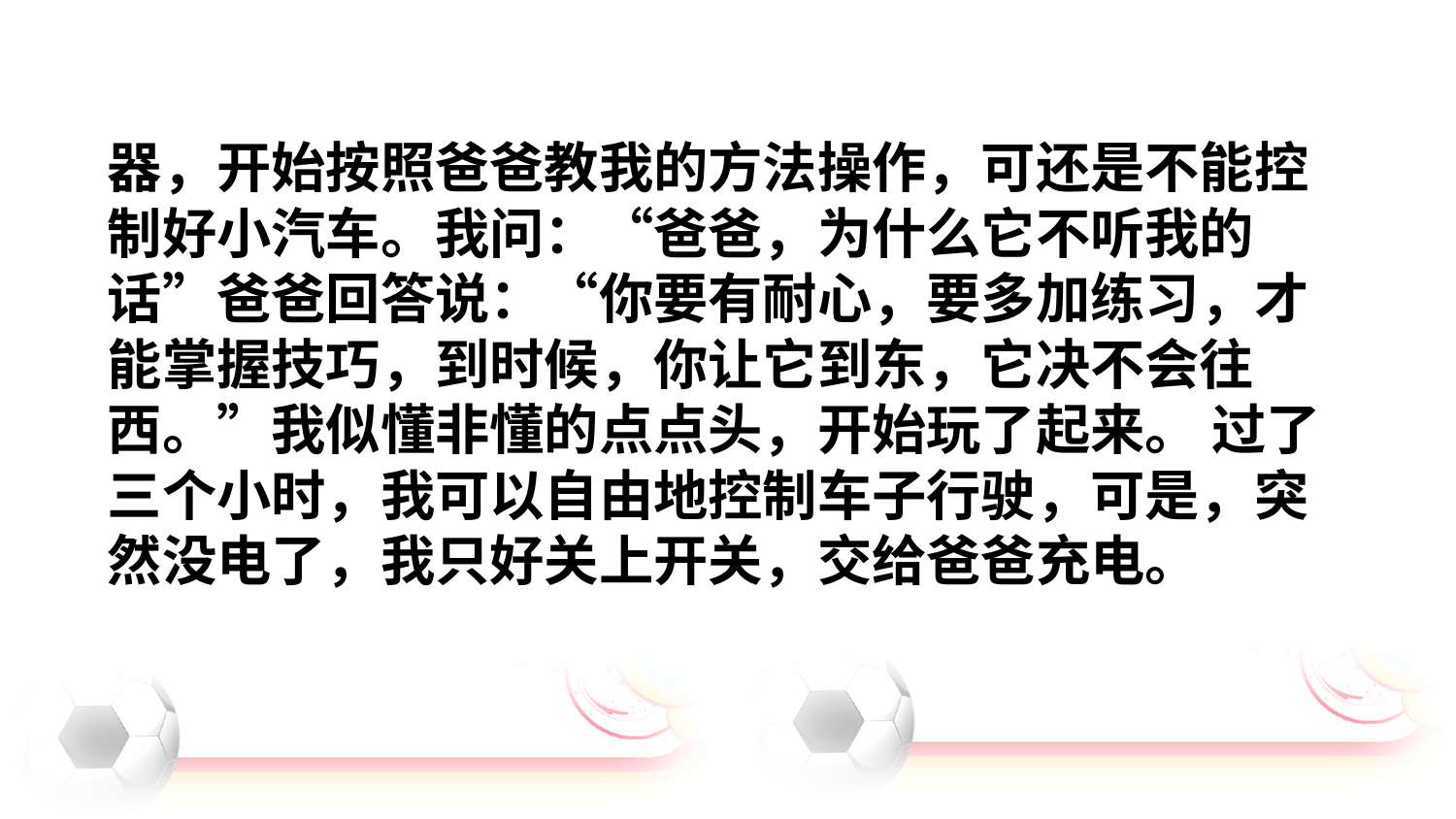

器，开始按照爸爸教我的方法操作，可还是不能控制好小汽车。我问：“爸爸，为什么它不听我的话”爸爸回答说：“你要有耐心，要多加练习，才能掌握技巧，到时候，你让它到东，它决不会往西。”我似懂非懂的点点头，开始玩了起来。 过了三个小时，我可以自由地控制车子行驶，可是，突然没电了，我只好关上开关，交给爸爸充电。